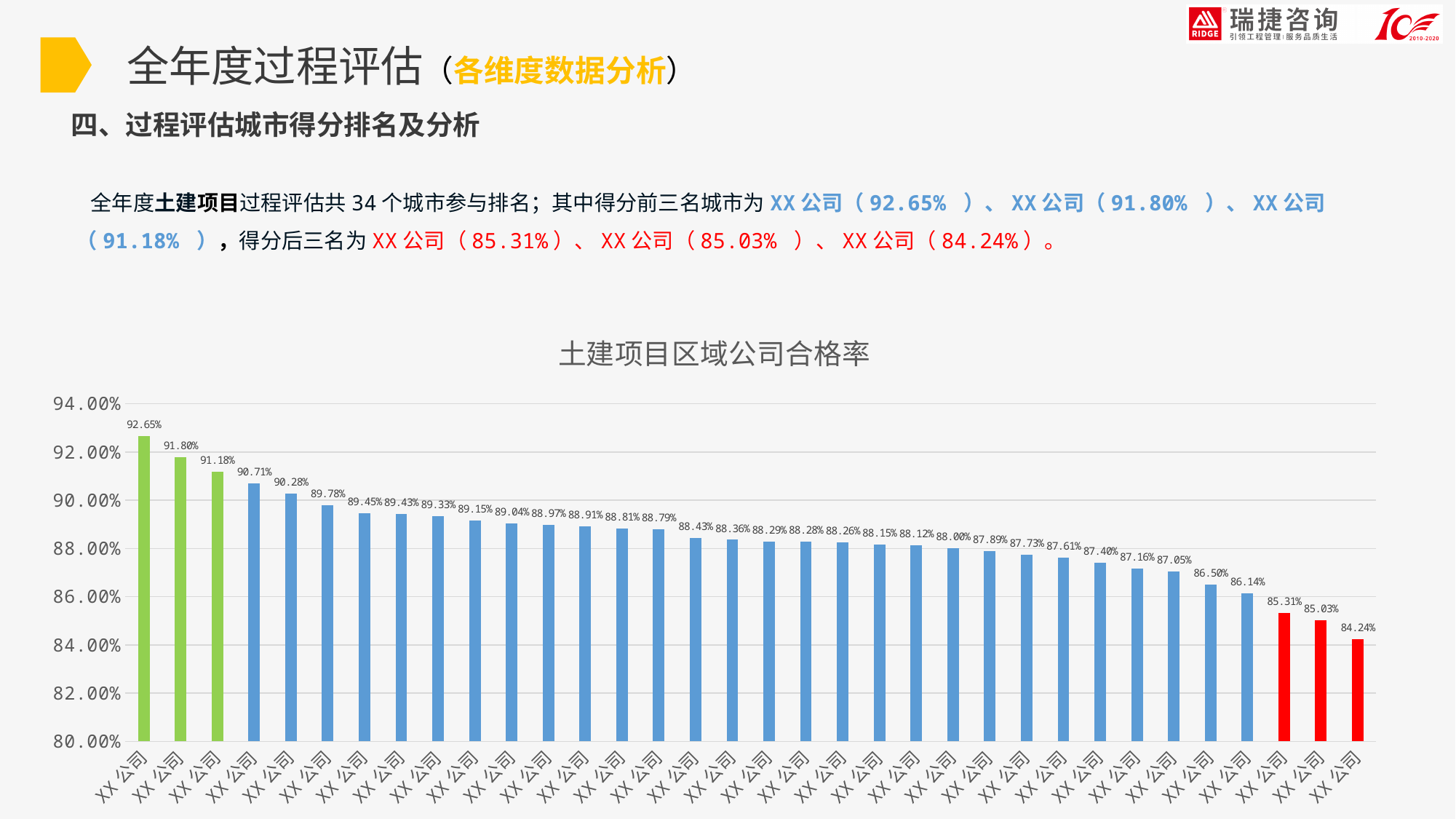

全年度过程评估（各维度数据分析）

四、过程评估城市得分排名及分析
  全年度土建项目过程评估共34个城市参与排名；其中得分前三名城市为XX公司（92.65% ）、XX公司（91.80% ）、XX公司（91.18% ），得分后三名为XX公司（85.31%）、XX公司（85.03% ）、XX公司（84.24%）。

### Chart: 土建项目区域公司合格率

| Category | 区域公司合格率 |
|---|---|
| XX公司 | 0.9265363469018655 |
| XX公司 | 0.9179826646702249 |
| XX公司 | 0.911775768471684 |
| XX公司 | 0.9070677740601185 |
| XX公司 | 0.902768713450292 |
| XX公司 | 0.8977954129199328 |
| XX公司 | 0.8945004236122444 |
| XX公司 | 0.8943381879572917 |
| XX公司 | 0.8932769326232456 |
| XX公司 | 0.8914779147996765 |
| XX公司 | 0.8904007274339149 |
| XX公司 | 0.8896837793472613 |
| XX公司 | 0.8891104574335124 |
| XX公司 | 0.8881246782705774 |
| XX公司 | 0.8879034597181329 |
| XX公司 | 0.8843367970591552 |
| XX公司 | 0.883568517598859 |
| XX公司 | 0.8828600588604028 |
| XX公司 | 0.882828184949567 |
| XX公司 | 0.8826038225834735 |
| XX公司 | 0.8815072866898562 |
| XX公司 | 0.8812021892078811 |
| XX公司 | 0.8800142577733483 |
| XX公司 | 0.8789445749173174 |
| XX公司 | 0.8773204731266351 |
| XX公司 | 0.8761016822941216 |
| XX公司 | 0.8740151802281767 |
| XX公司 | 0.8716300066308822 |
| XX公司 | 0.8704626838363586 |
| XX公司 | 0.8650063797935349 |
| XX公司 | 0.8614488388346255 |
| XX公司 | 0.853134628643638 |
| XX公司 | 0.8503491704374059 |
| XX公司 | 0.8424385411231314 |